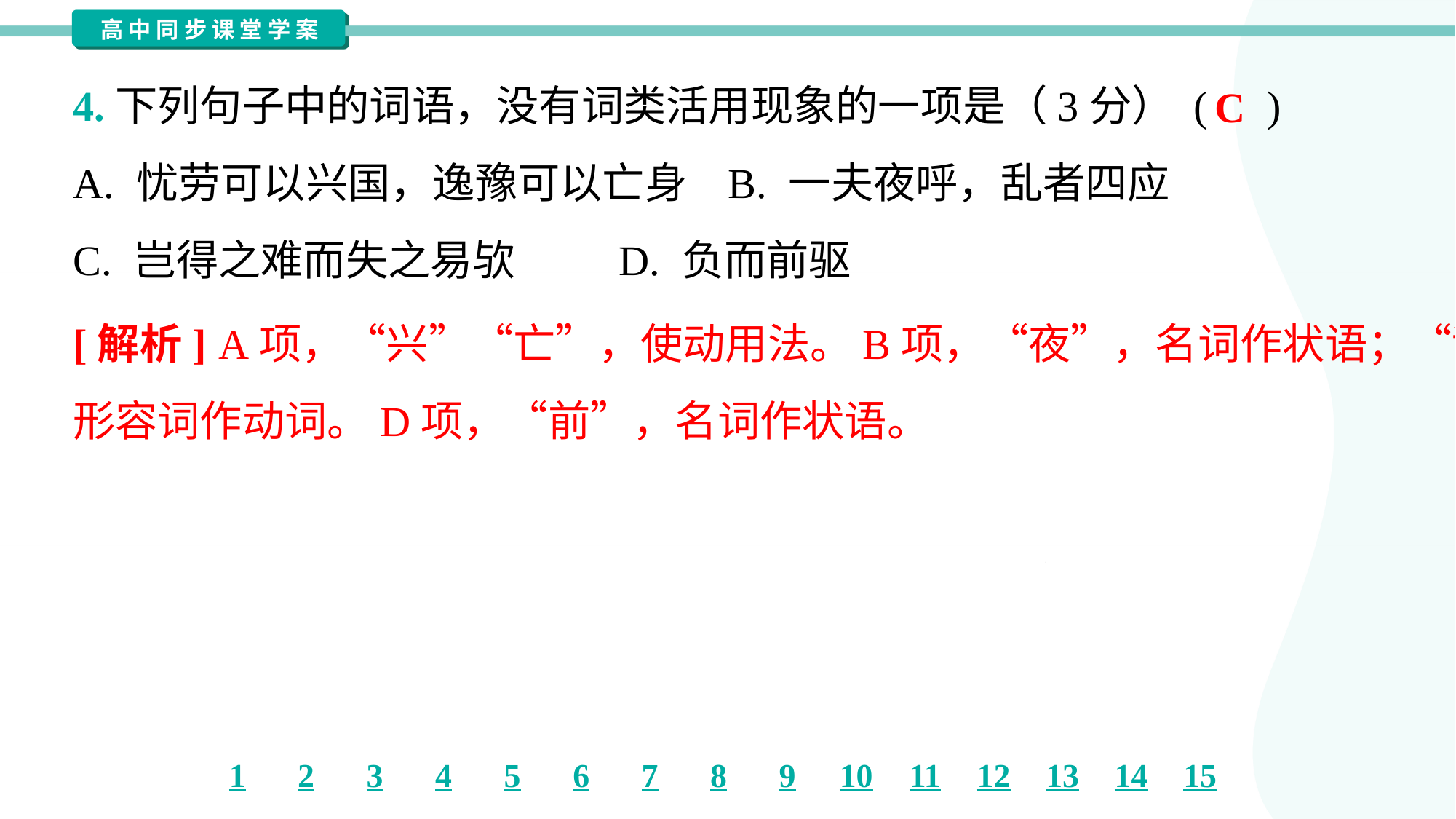

4.下列句子中的词语，没有词类活用现象的一项是（3分） (     )
C
A. 忧劳可以兴国，逸豫可以亡身	B. 一夫夜呼，乱者四应
C. 岂得之难而失之易欤	D. 负而前驱
[解析] A项，“兴”“亡”，使动用法。B项，“夜”，名词作状语；“乱”，
形容词作动词。D项，“前”，名词作状语。